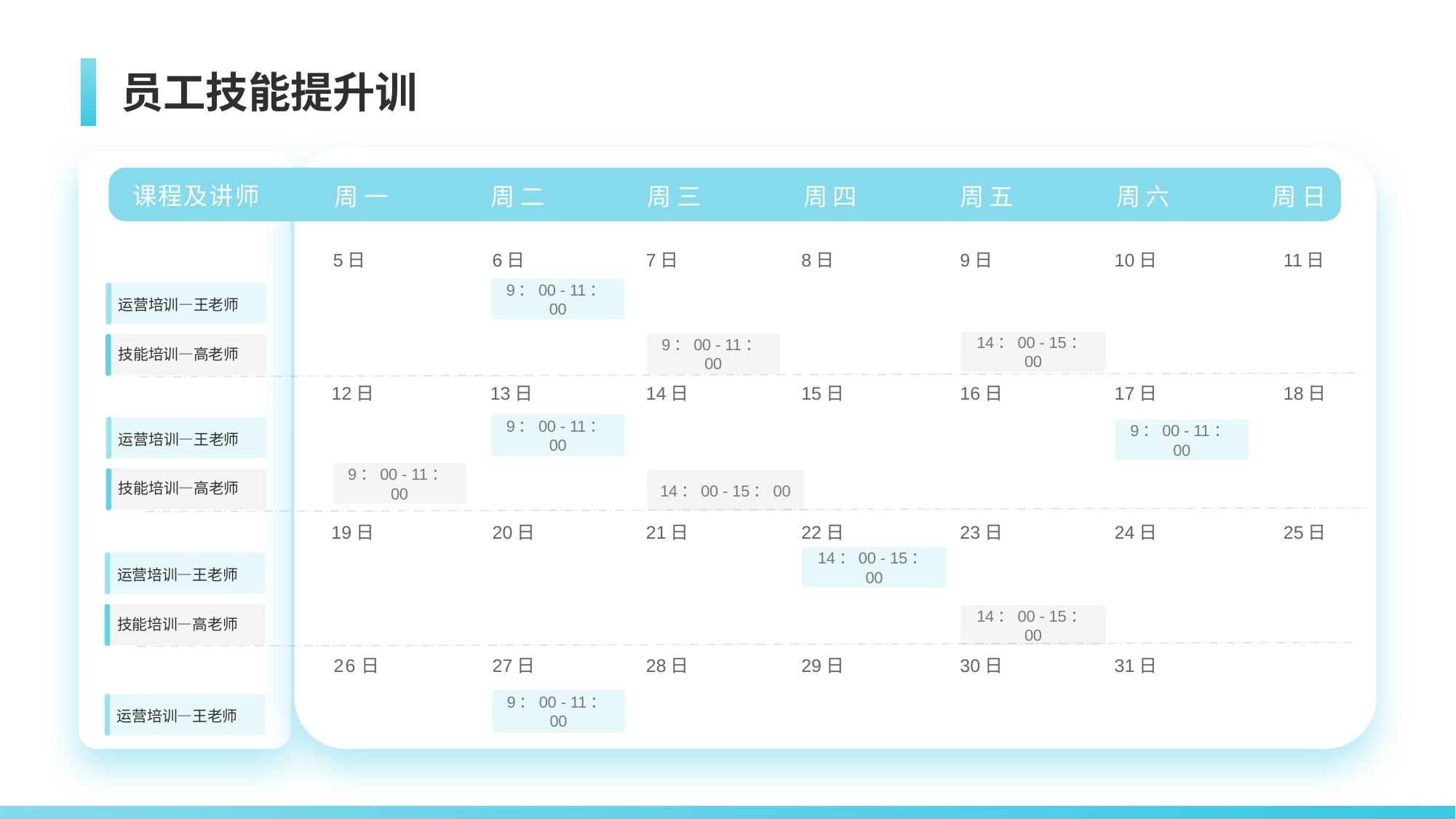

# 员工技能提升训

5日
6日
7日
8日
9日
10日
11日
12日
13日
14日
15日
16日
17日
18日
19日
20日
21日
22日
23日
24日
25日
26日
27日
28日
29日
30日
31日
9：00 - 11：00
14：00 - 15：00
9：00 - 11：00
9：00 - 11：00
9：00 - 11：00
9：00 - 11：00
14：00 - 15：00
14：00 - 15：00
14：00 - 15：00
9：00 - 11：00

运营培训—王老师

技能培训—高老师

运营培训—王老师

技能培训—高老师

运营培训—王老师

技能培训—高老师

运营培训—王老师

周一
周二
周三
周四
周五
周六
周日
课程及讲师